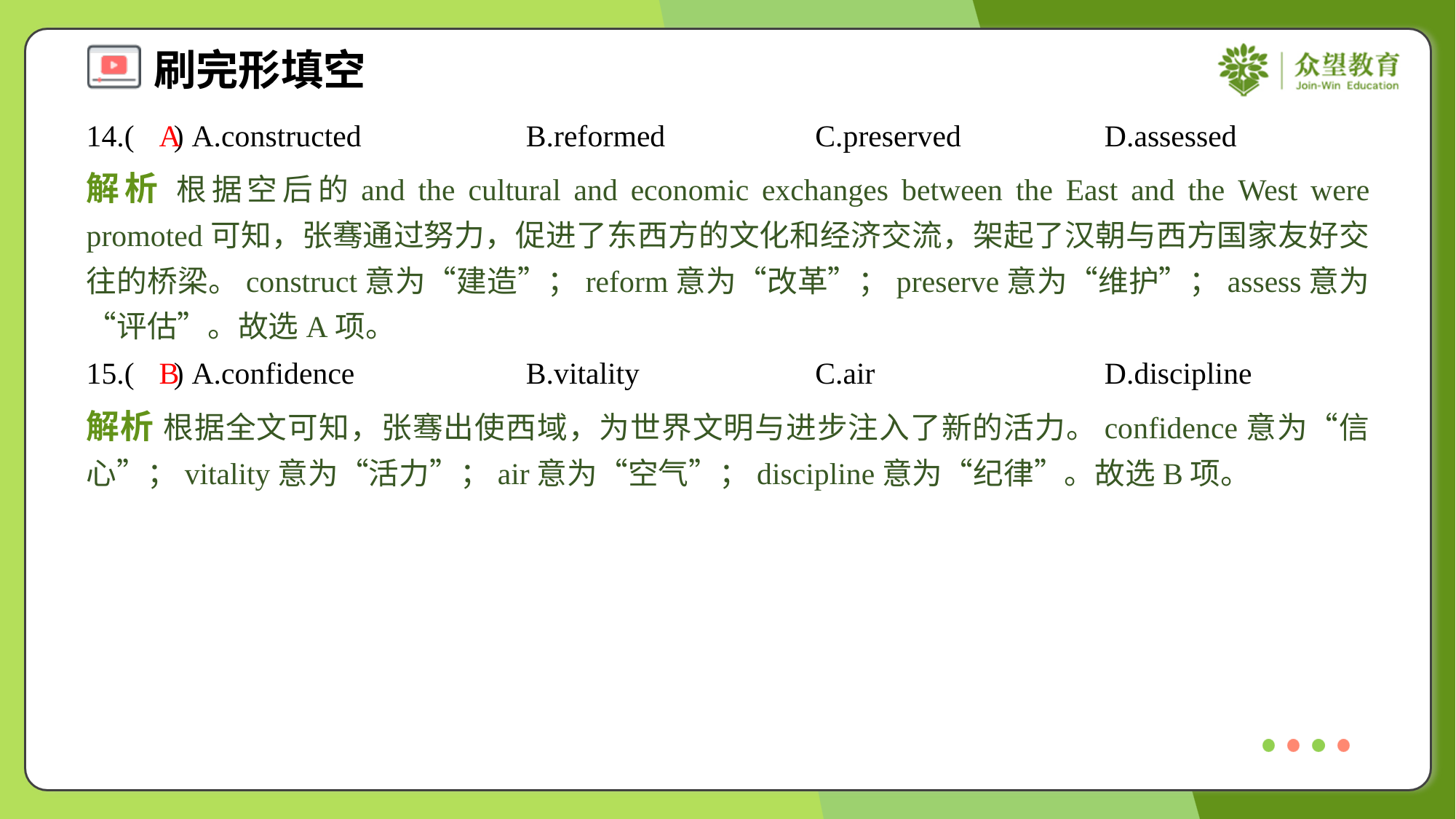

14.(     ) A.constructed	B.reformed	C.preserved	D.assessed
A
解析 根据空后的and the cultural and economic exchanges between the East and the West were promoted可知，张骞通过努力，促进了东西方的文化和经济交流，架起了汉朝与西方国家友好交往的桥梁。construct意为“建造”；reform意为“改革”；preserve意为“维护”；assess意为“评估”。故选A项。
15.(     ) A.confidence	B.vitality	C.air	D.discipline
B
解析 根据全文可知，张骞出使西域，为世界文明与进步注入了新的活力。confidence意为“信心”；vitality意为“活力”；air意为“空气”；discipline意为“纪律”。故选B项。